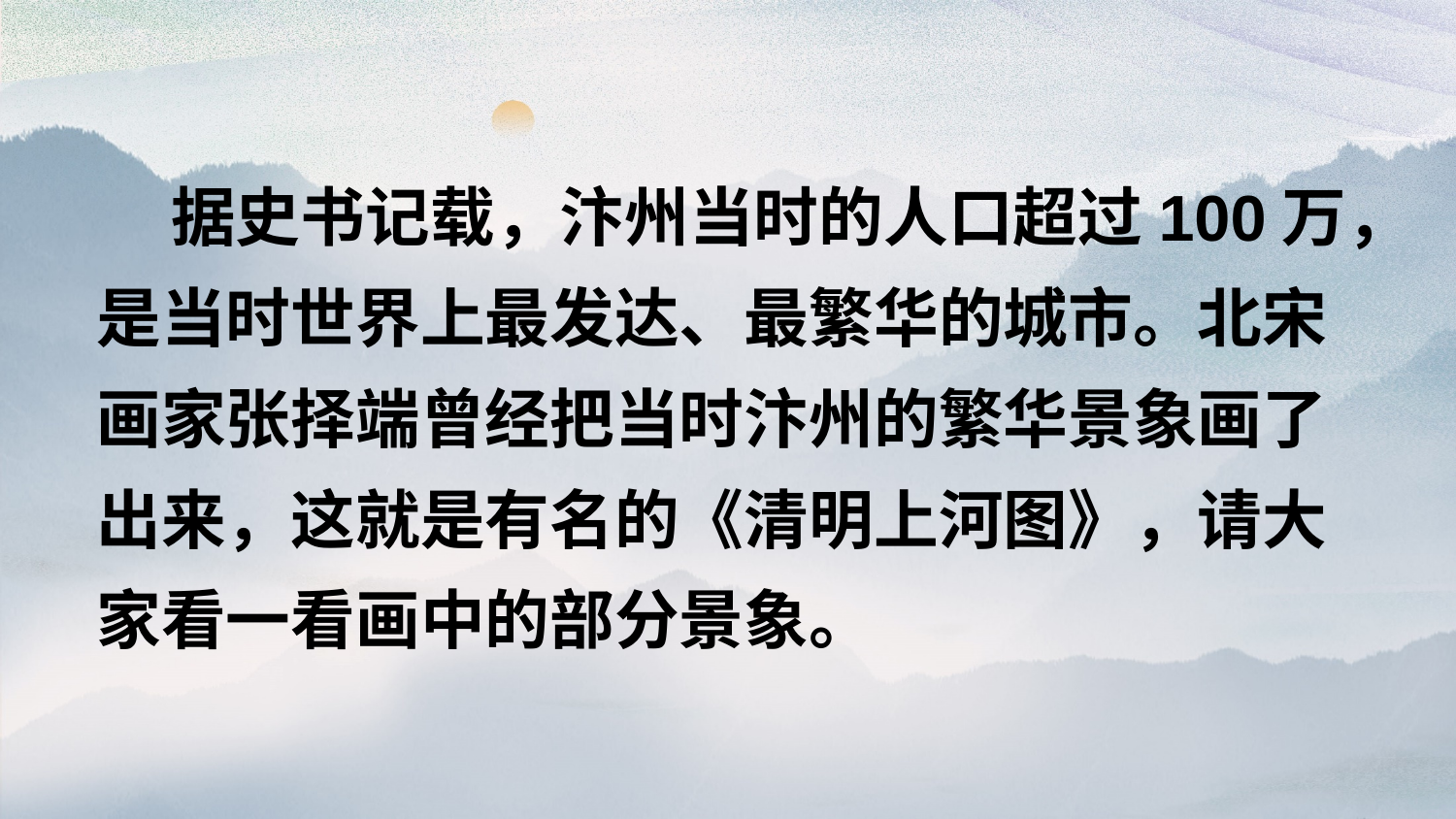

据史书记载，汴州当时的人口超过100万，是当时世界上最发达、最繁华的城市。北宋画家张择端曾经把当时汴州的繁华景象画了出来，这就是有名的《清明上河图》，请大家看一看画中的部分景象。